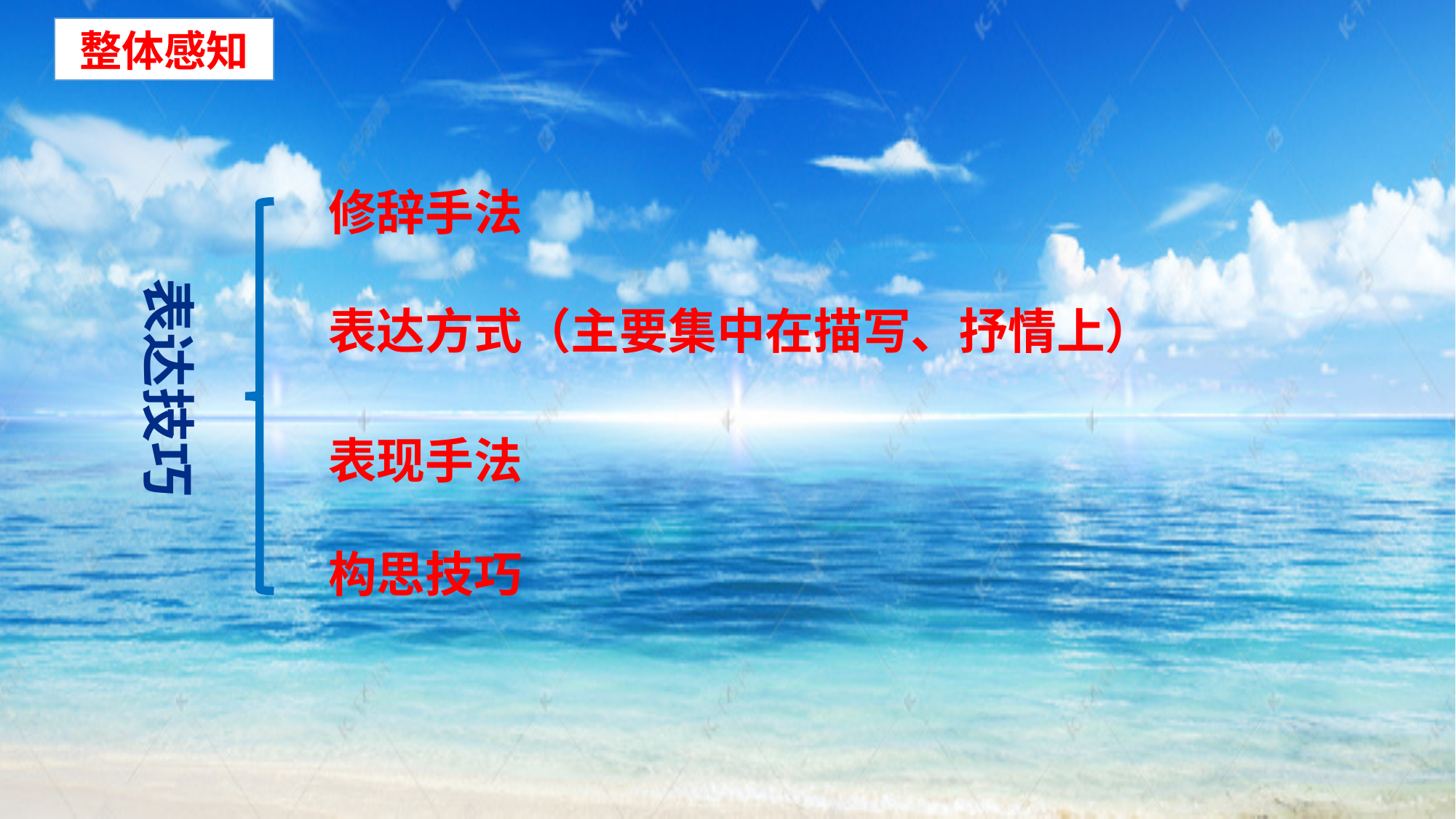

整体感知
修辞手法

表达技巧
表达方式（主要集中在描写、抒情上）
表现手法
构思技巧